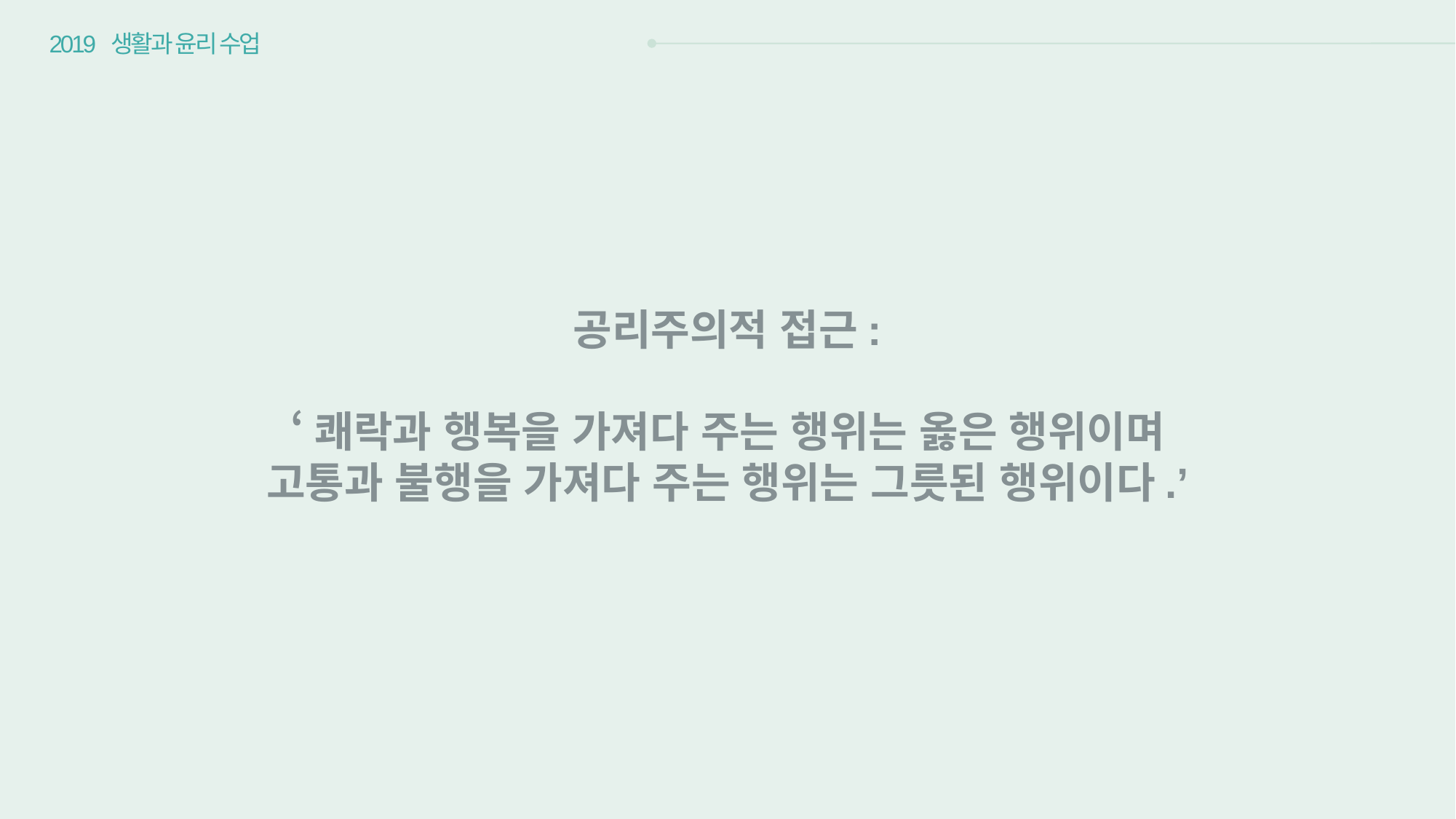

2019  생활과 윤리 수업

공리주의적 접근:

‘쾌락과 행복을 가져다 주는 행위는 옳은 행위이며
고통과 불행을 가져다 주는 행위는 그릇된 행위이다.’